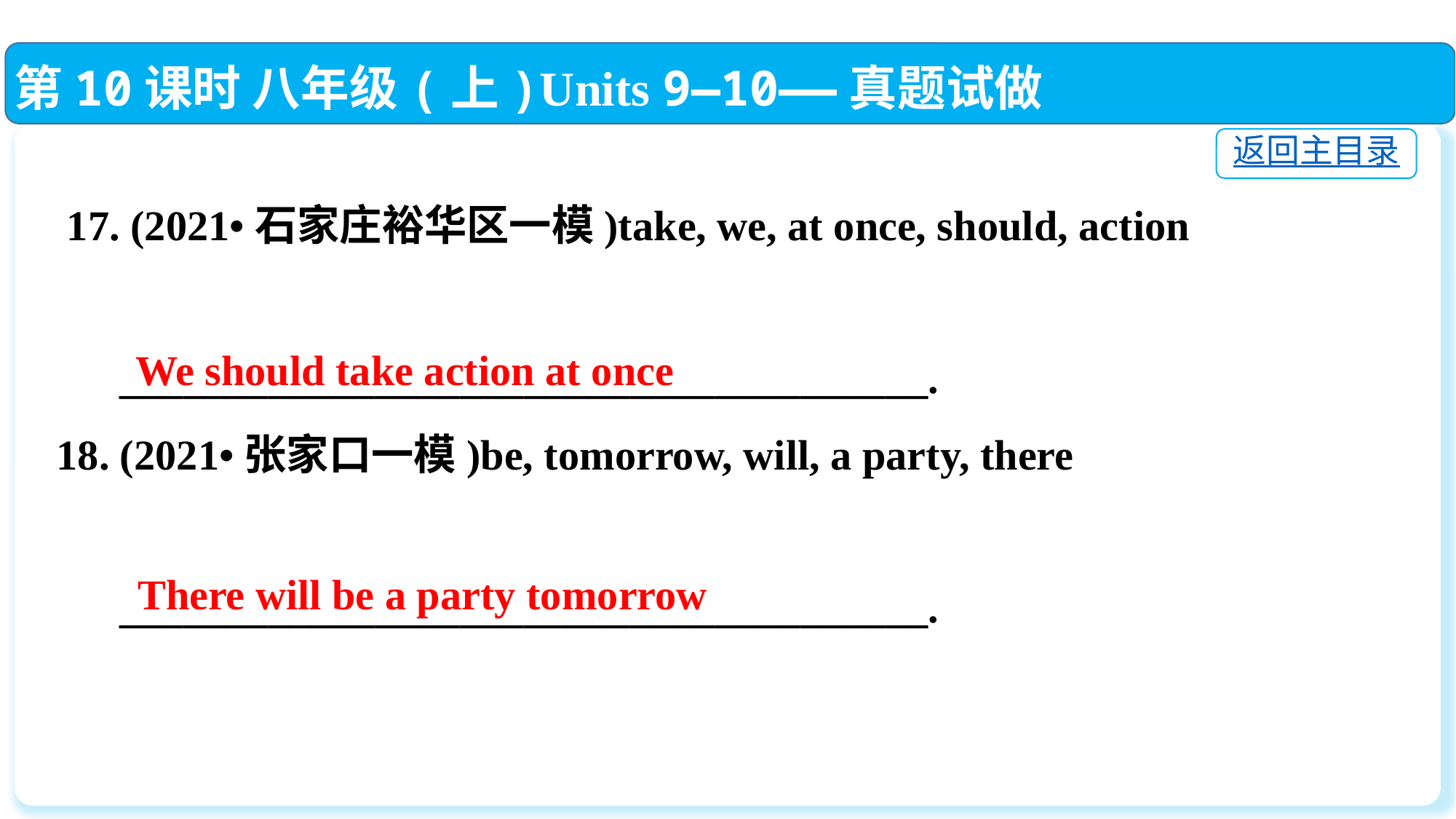

第10课时 八年级(上)Units 9—10——真题试做

返回主目录
 17. (2021•石家庄裕华区一模)take, we, at once, should, action

      ______________________________________.
18. (2021•张家口一模)be, tomorrow, will, a party, there

      ______________________________________.
We should take action at once
 There will be a party tomorrow